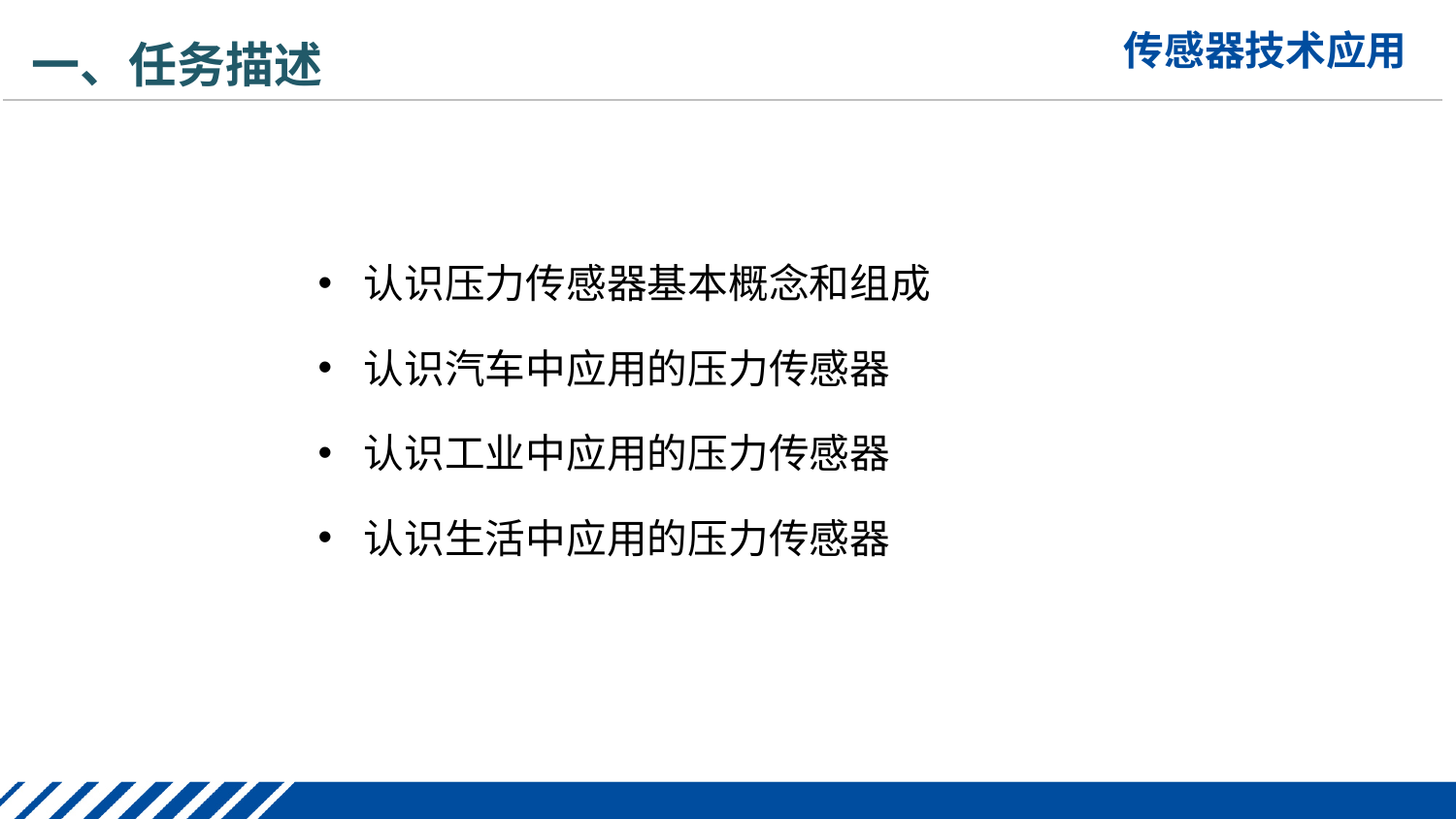

一、任务描述
认识压力传感器基本概念和组成
认识汽车中应用的压力传感器
认识工业中应用的压力传感器
认识生活中应用的压力传感器